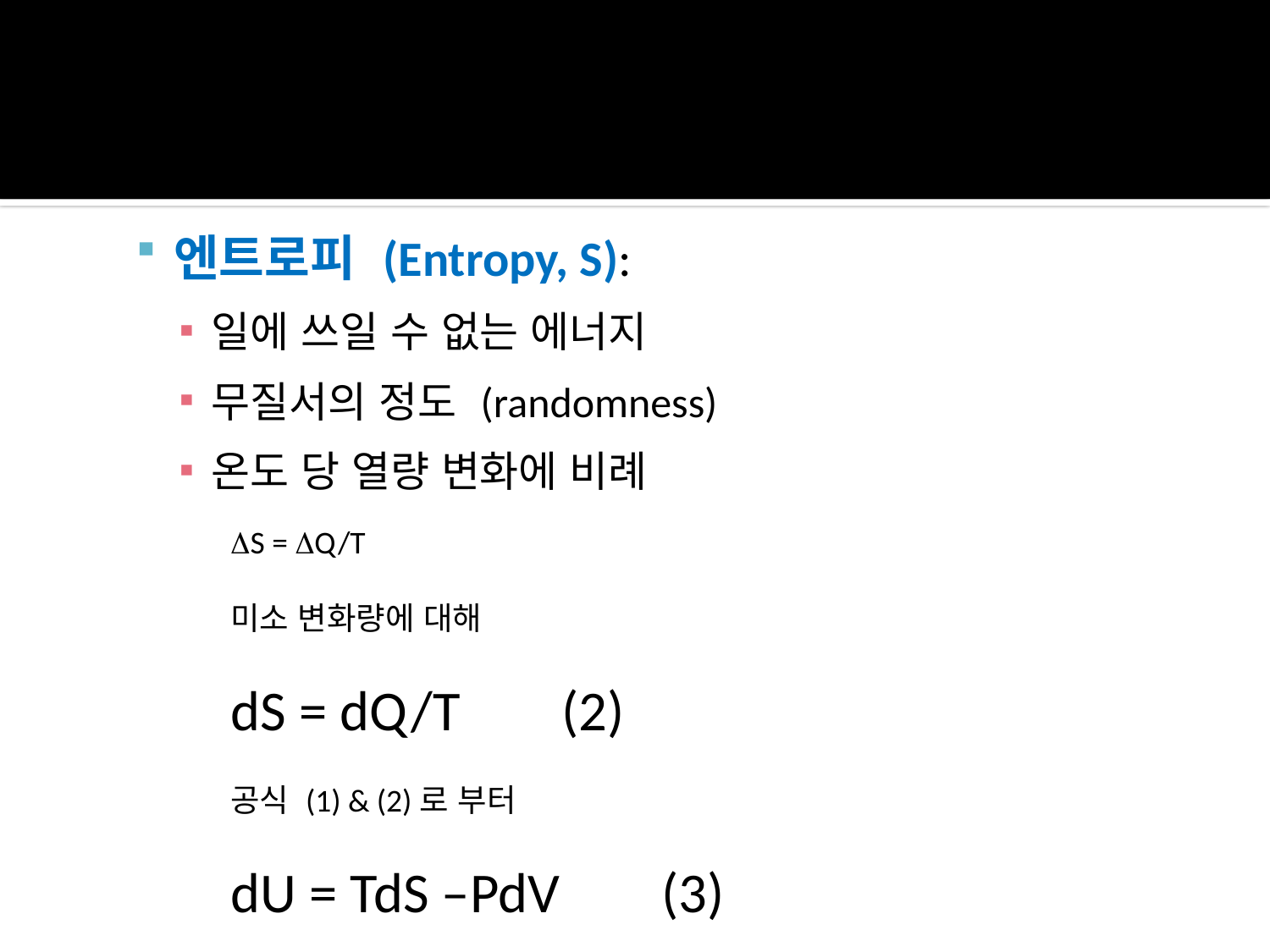

엔트로피 (Entropy, S):
일에 쓰일 수 없는 에너지
무질서의 정도 (randomness)
온도 당 열량 변화에 비례
ΔS = ΔQ/T

미소 변화량에 대해

dS = dQ/T        (2)

공식 (1) & (2)로 부터

dU = TdS –PdV        (3)